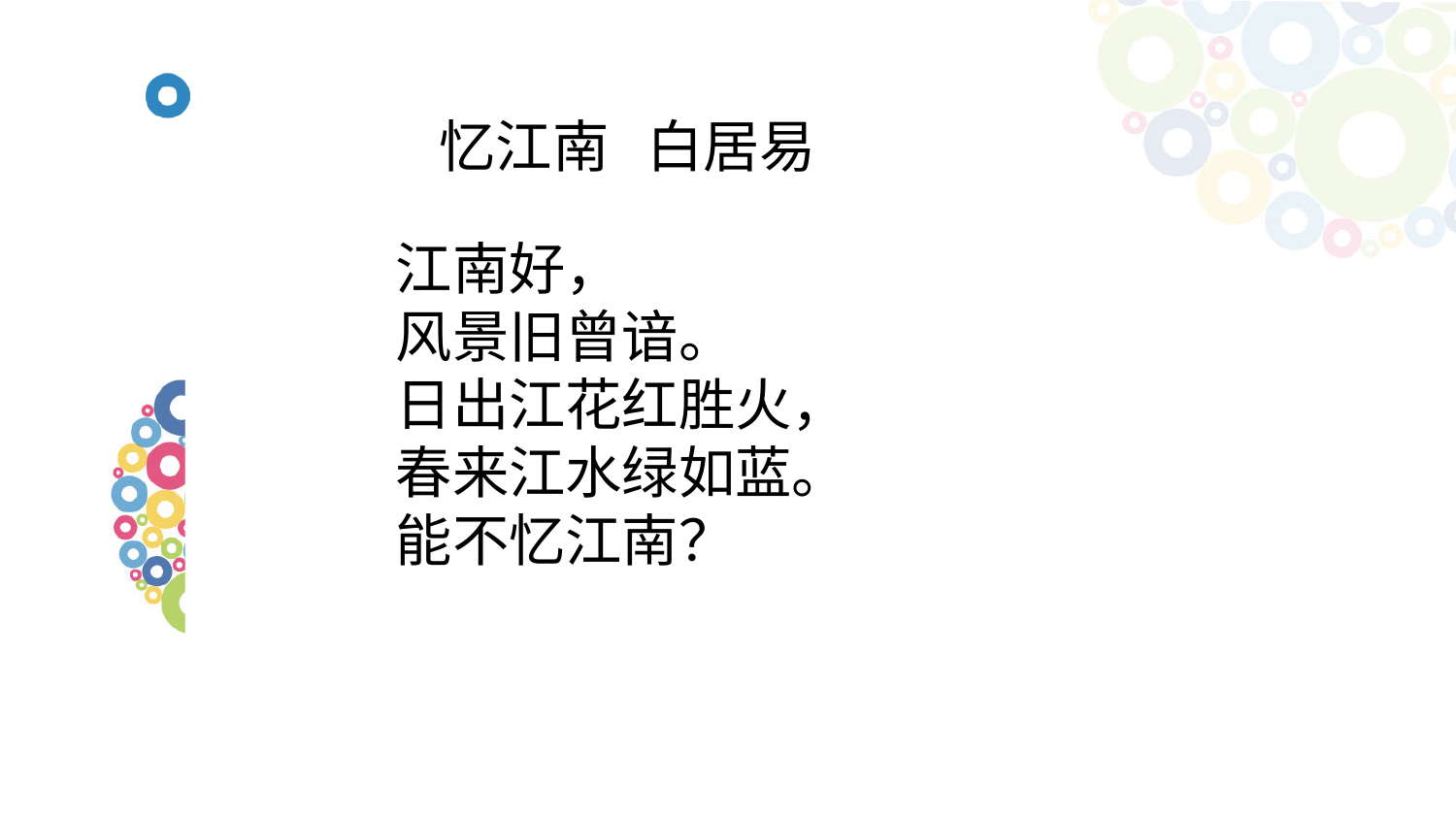

# 忆江南   白居易
江南好，
风景旧曾谙。
日出江花红胜火，
春来江水绿如蓝。
能不忆江南？